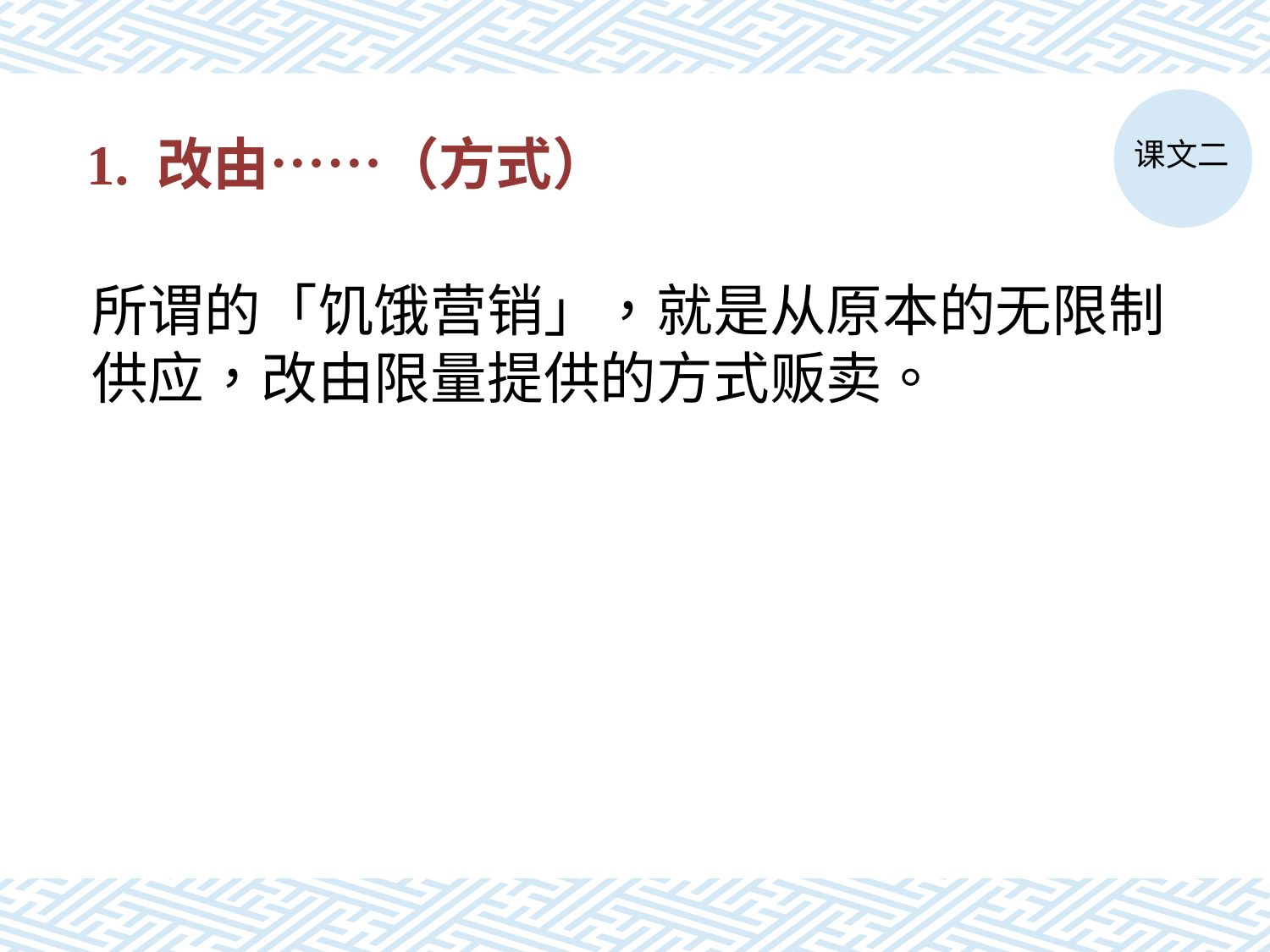

课文二
# 1. 改由……（方式）
所谓的「饥饿营销」，就是从原本的无限制供应，改由限量提供的方式贩卖。